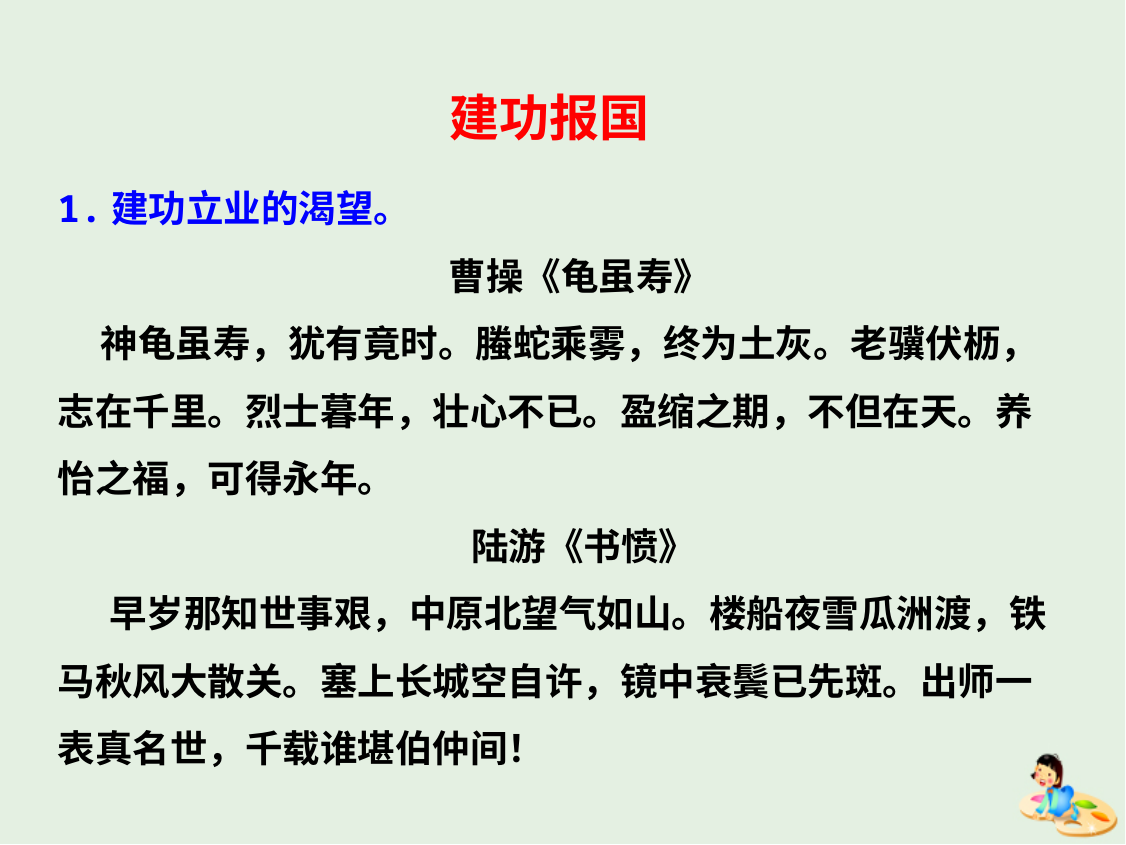

建功报国
1.建功立业的渴望。
   曹操《龟虽寿》
    神龟虽寿，犹有竟时。螣蛇乘雾，终为土灰。老骥伏枥，志在千里。烈士暮年，壮心不已。盈缩之期，不但在天。养怡之福，可得永年。
    陆游《书愤》
     早岁那知世事艰，中原北望气如山。楼船夜雪瓜洲渡，铁马秋风大散关。塞上长城空自许，镜中衰鬓已先斑。出师一表真名世，千载谁堪伯仲间！